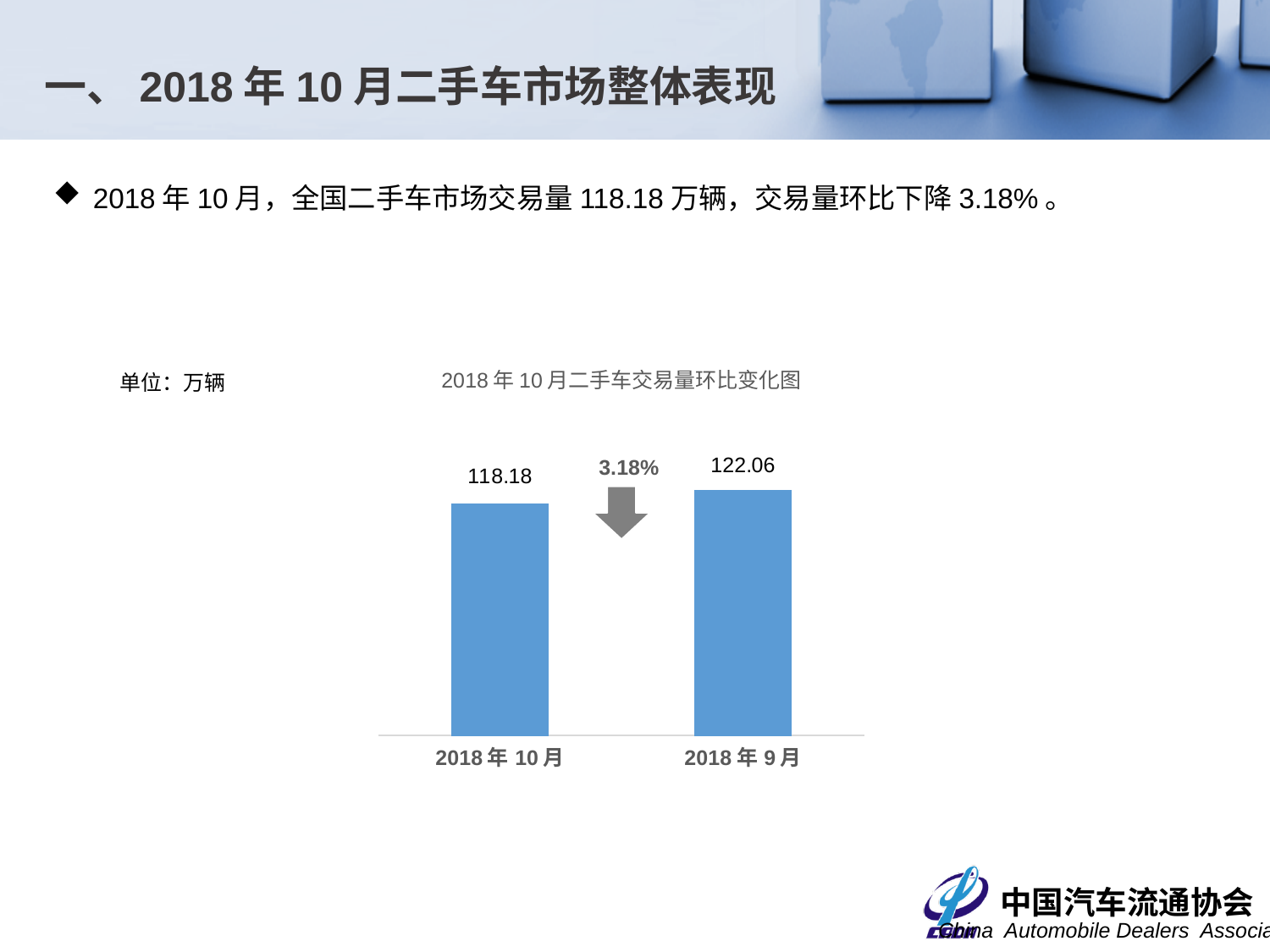

一、2018年10月二手车市场整体表现
2018年10月，全国二手车市场交易量118.18万辆，交易量环比下降3.18%。
单位：万辆

### Chart: 2018年10月二手车交易量环比变化图

| Category |  |
|---|---|
| 43374.0 | 118.1762 |
| 43344.0 | 122.0558 |
3.18%